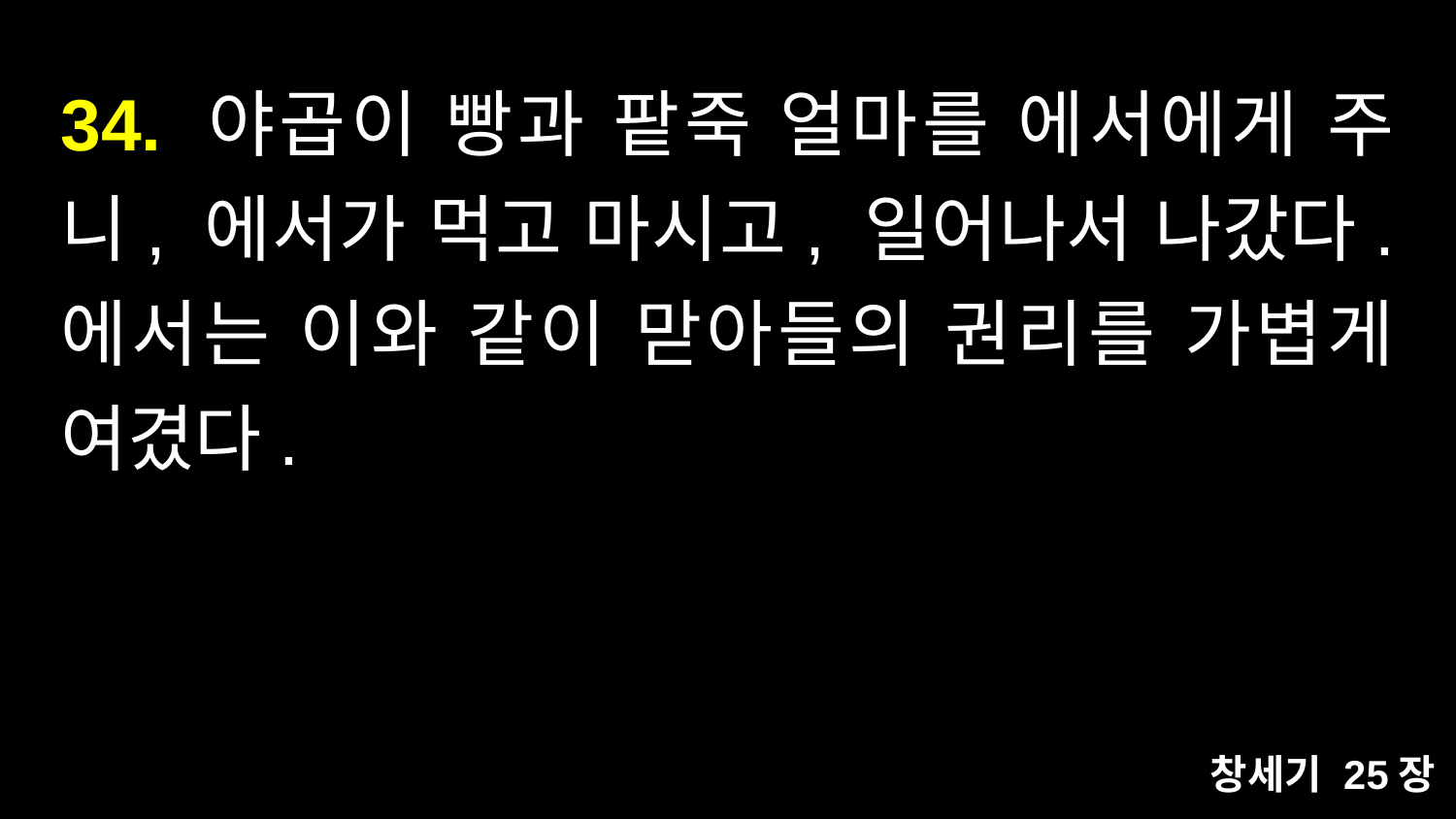

# 34. 야곱이 빵과 팥죽 얼마를 에서에게 주니, 에서가 먹고 마시고, 일어나서 나갔다. 에서는 이와 같이 맏아들의 권리를 가볍게 여겼다.
창세기 25장